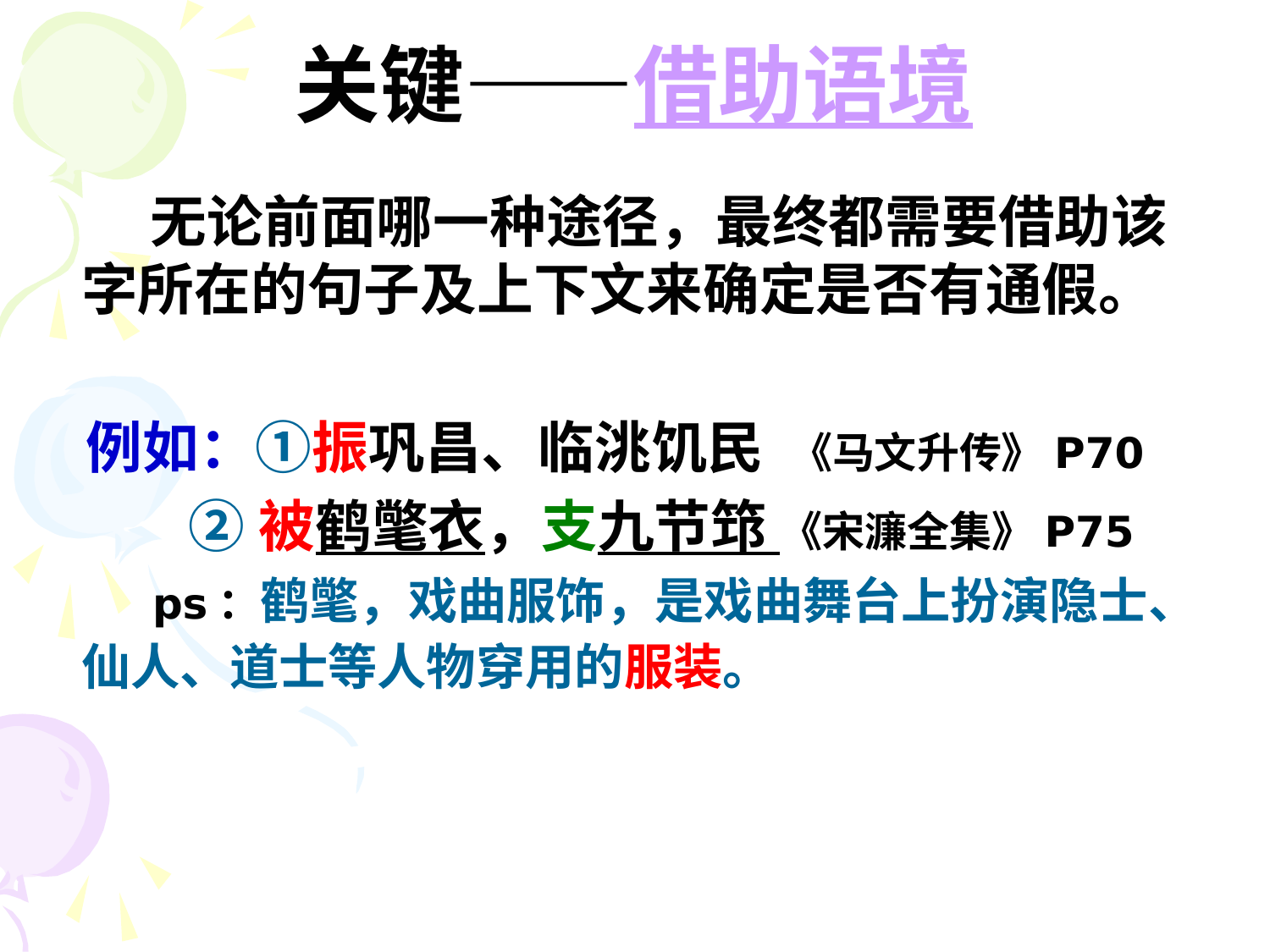

# 关键——借助语境
        无论前面哪一种途径，最终都需要借助该字所在的句子及上下文来确定是否有通假。

   例如：①振巩昌、临洮饥民  《马文升传》P70
            ②被鹤氅衣，支九节筇 《宋濂全集》P75
        ps：鹤氅，戏曲服饰，是戏曲舞台上扮演隐士、仙人、道士等人物穿用的服装。